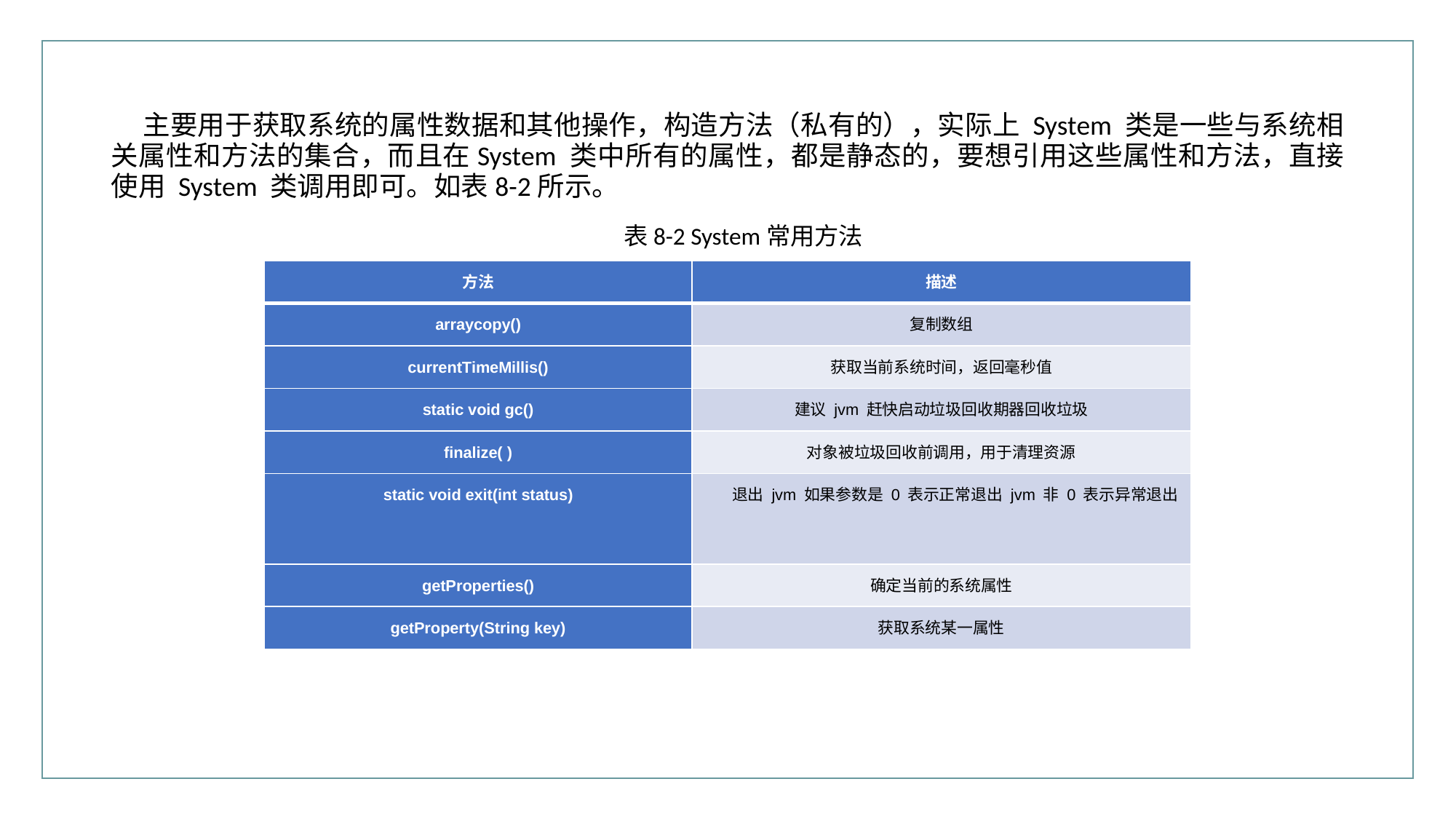

行业PPT模板http://www.XX.com/hangye/

主要用于获取系统的属性数据和其他操作，构造方法（私有的），实际上 System 类是一些与系统相关属性和方法的集合，而且在System 类中所有的属性，都是静态的，要想引用这些属性和方法，直接使用 System 类调用即可。如表8-2所示。
表8-2 System常用方法
| 方法 | 描述 |
| --- | --- |
| arraycopy() | 复制数组 |
| currentTimeMillis() | 获取当前系统时间，返回毫秒值 |
| static void gc() | 建议 jvm 赶快启动垃圾回收期器回收垃圾 |
| finalize( ) | 对象被垃圾回收前调用，用于清理资源 |
| static void exit(int status) | 退出 jvm 如果参数是 0 表示正常退出 jvm 非 0 表示异常退出 |
| getProperties() | 确定当前的系统属性 |
| getProperty(String key) | 获取系统某一属性 |